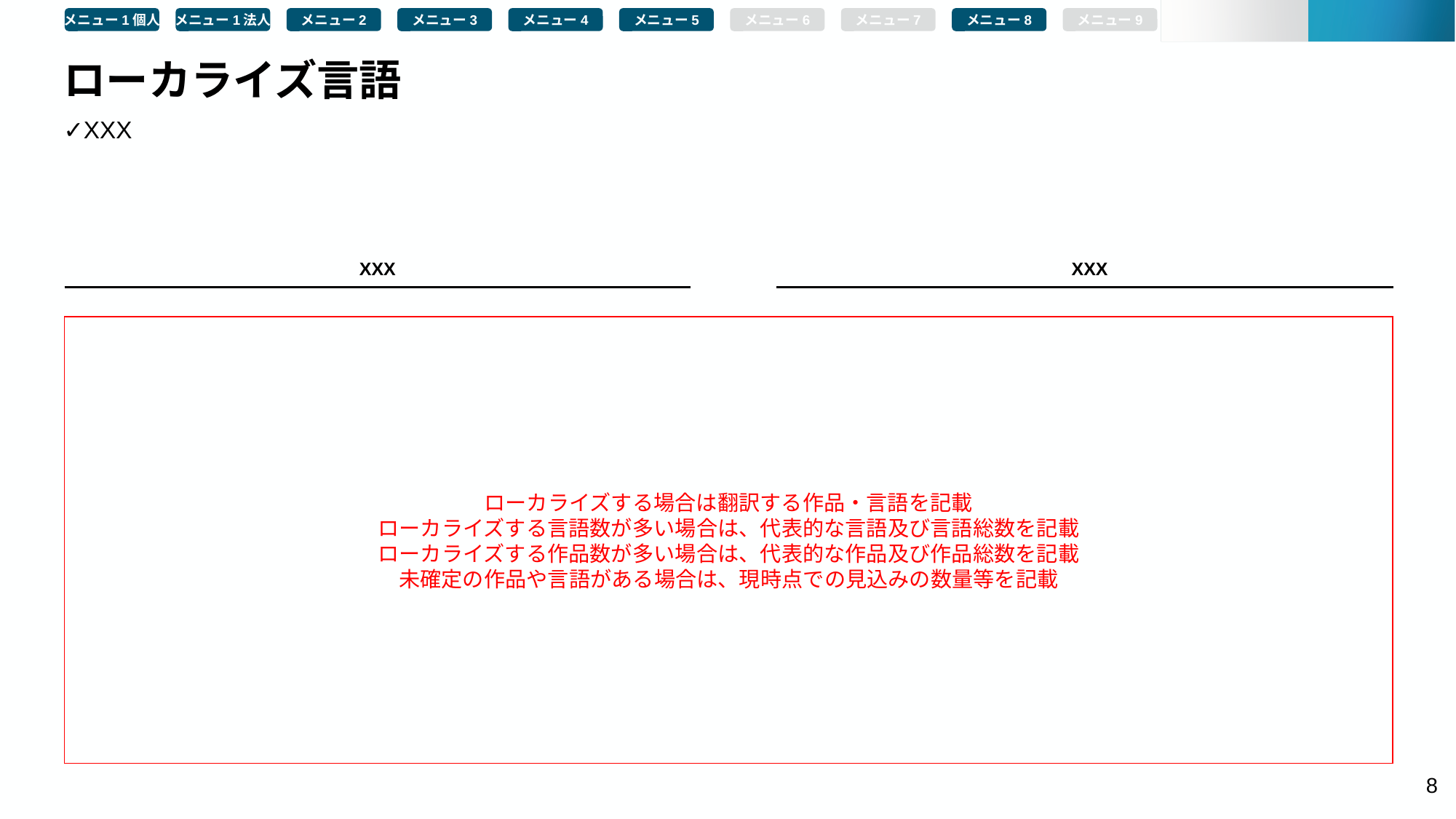

メニュー1個人
メニュー1法人
メニュー2
メニュー3
メニュー4
メニュー5
メニュー6
メニュー7
メニュー8
メニュー9
# ローカライズ言語
✓XXX
XXX
XXX
ローカライズする場合は翻訳する作品・言語を記載
ローカライズする言語数が多い場合は、代表的な言語及び言語総数を記載
ローカライズする作品数が多い場合は、代表的な作品及び作品総数を記載
未確定の作品や言語がある場合は、現時点での見込みの数量等を記載
8